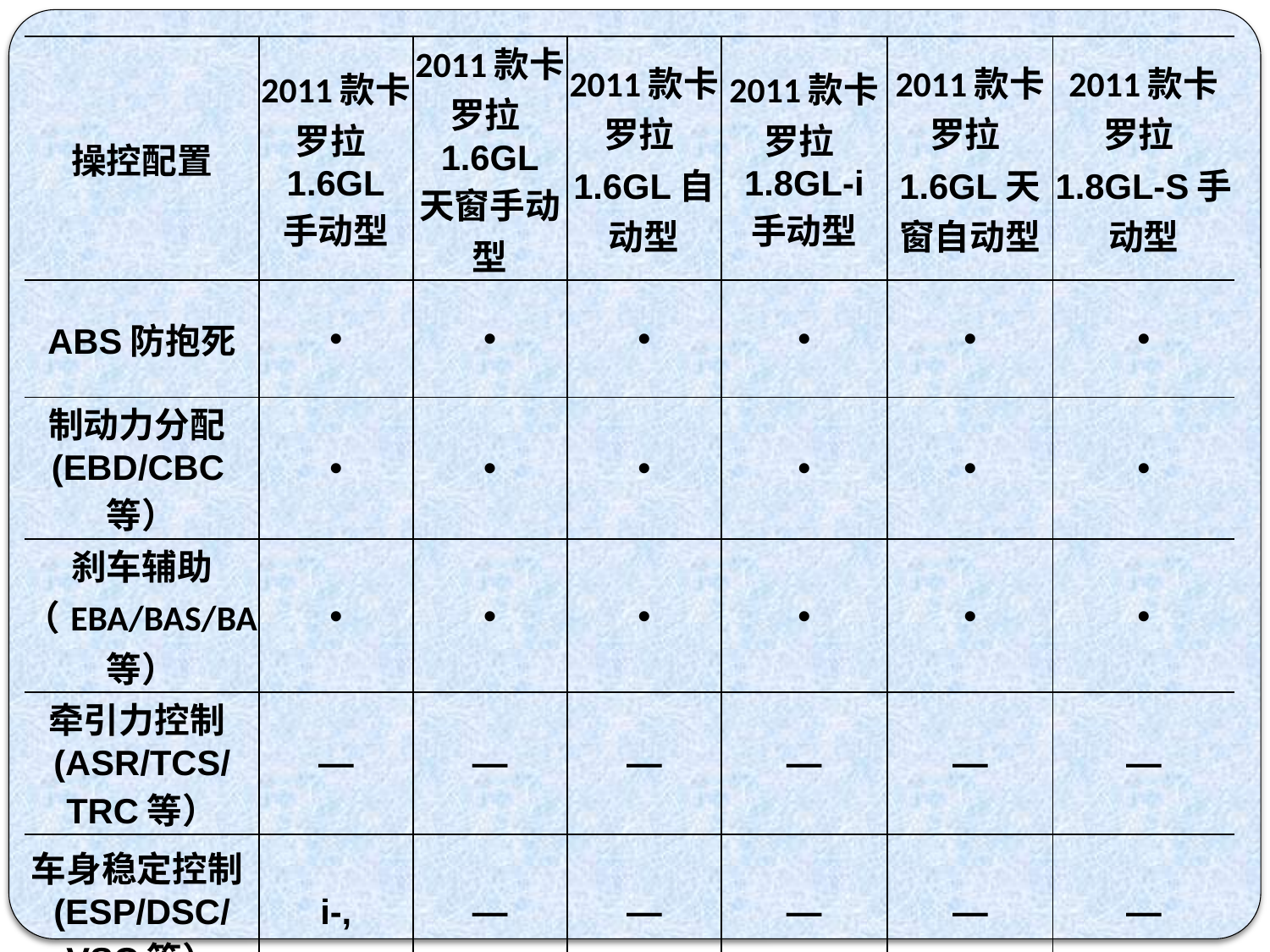

| 操控配置 | 2011款卡罗拉1.6GL 手动型 | 2011款卡罗拉1.6GL 天窗手动型 | 2011款卡罗拉1.6GL自动型 | 2011款卡罗拉1.8GL-i 手动型 | 2011款卡罗拉1.6GL天窗自动型 | 2011款卡罗拉1.8GL-S手动型 |
| --- | --- | --- | --- | --- | --- | --- |
| ABS防抱死 | • | • | • | • | • | • |
| 制动力分配(EBD/CBC等） | • | • | • | • | • | • |
| 刹车辅助（EBA/BAS/BA等） | • | • | • | • | • | • |
| 牵引力控制(ASR/TCS/TRC等） | — | — | — | — | — | — |
| 车身稳定控制(ESP/DSC/VSC等） | i-, | — | — | — | — | — |